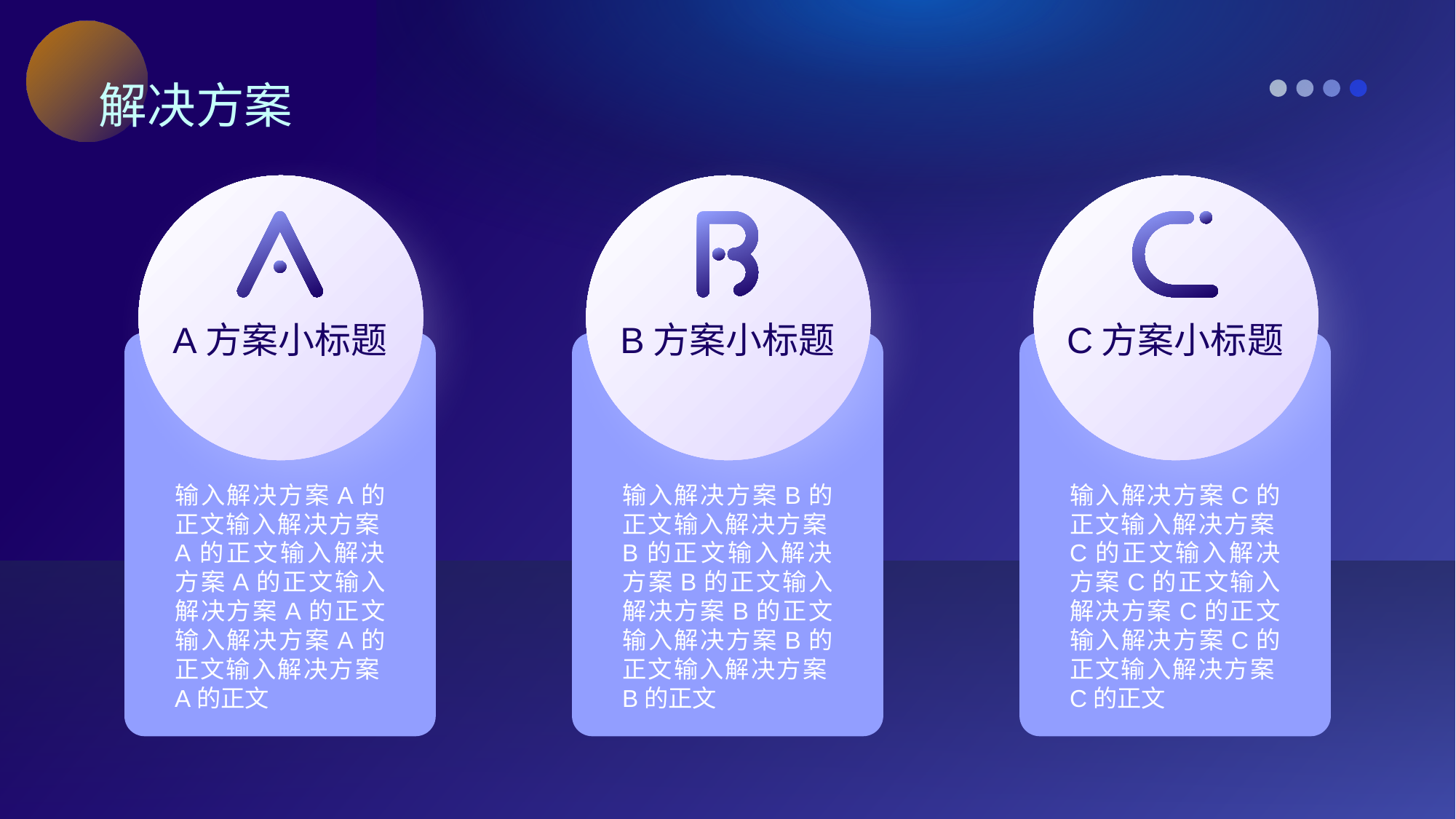

解决方案

A方案小标题
B方案小标题
C方案小标题

输入解决方案A的正文输入解决方案A的正文输入解决方案A的正文输入解决方案A的正文输入解决方案A的正文输入解决方案A的正文
输入解决方案B的正文输入解决方案B的正文输入解决方案B的正文输入解决方案B的正文输入解决方案B的正文输入解决方案B的正文
输入解决方案C的正文输入解决方案C的正文输入解决方案C的正文输入解决方案C的正文输入解决方案C的正文输入解决方案C的正文